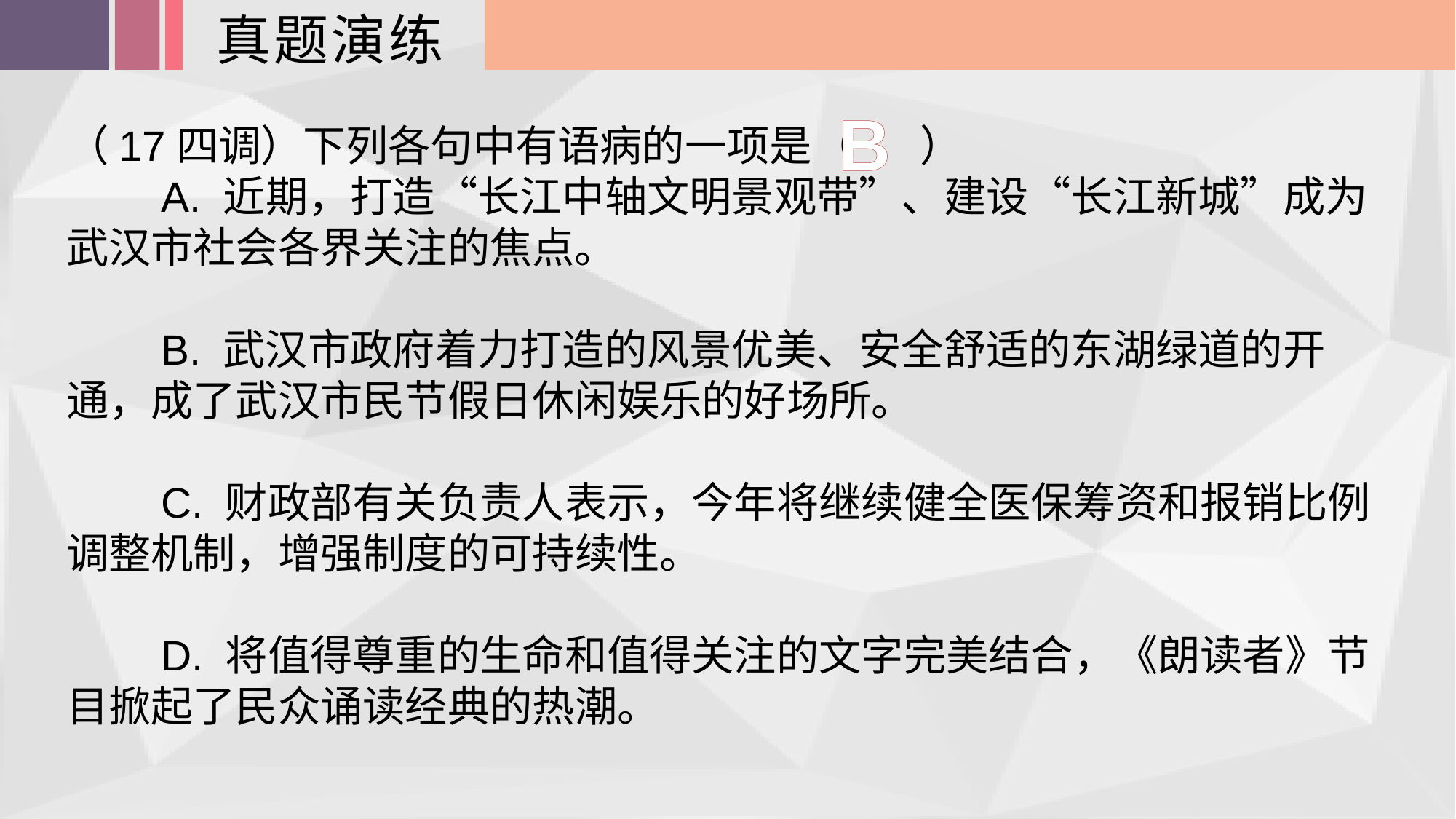

真题演练

B
（17四调）下列各句中有语病的一项是（       ）
　　A. 近期，打造“长江中轴文明景观带”、建设“长江新城”成为武汉市社会各界关注的焦点。

　　B. 武汉市政府着力打造的风景优美、安全舒适的东湖绿道的开通，成了武汉市民节假日休闲娱乐的好场所。

　　C. 财政部有关负责人表示，今年将继续健全医保筹资和报销比例调整机制，增强制度的可持续性。

　　D. 将值得尊重的生命和值得关注的文字完美结合，《朗读者》节目掀起了民众诵读经典的热潮。